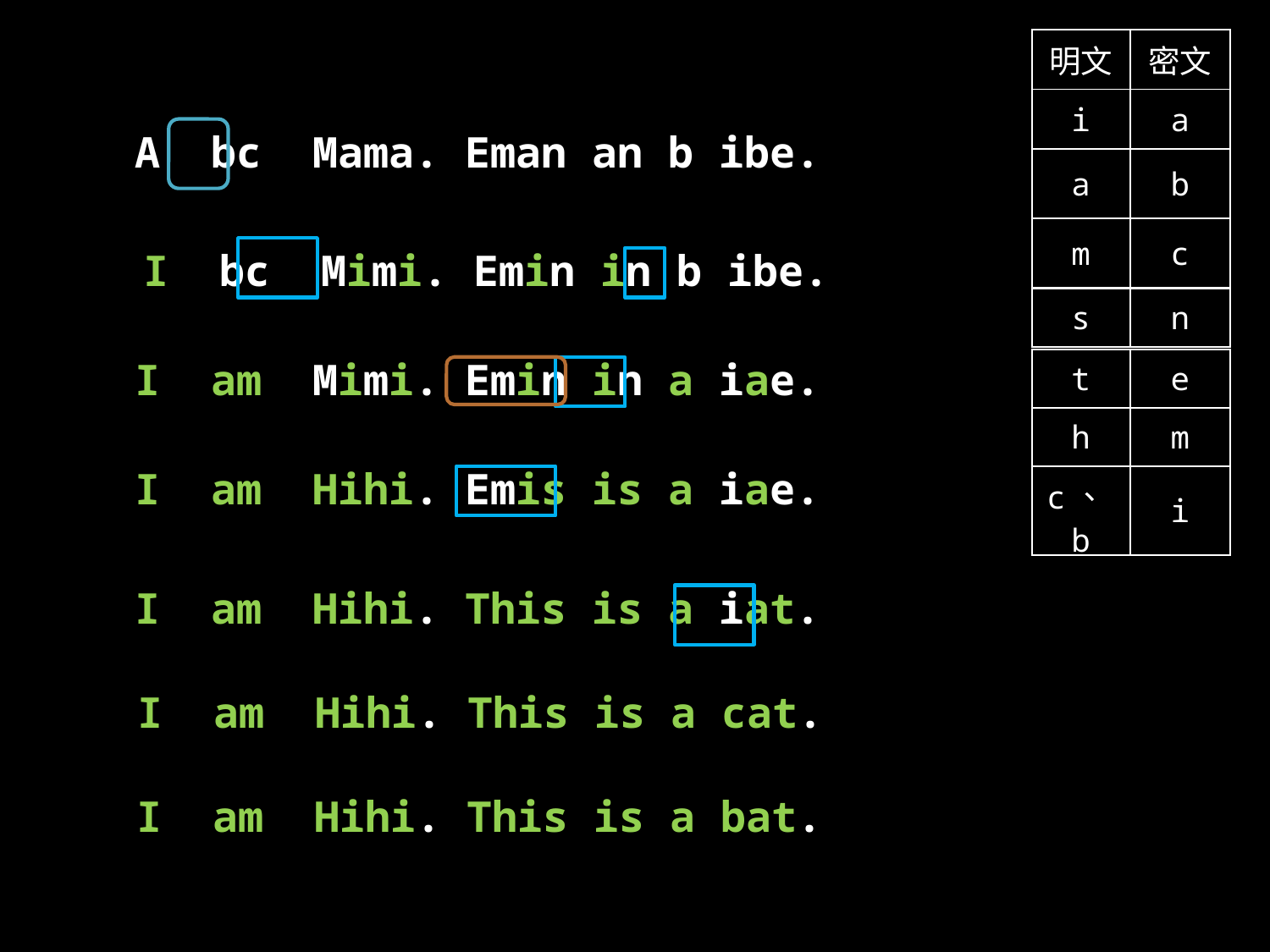

| 明文 | 密文 |
| --- | --- |
| i | a |
| --- | --- |

A  bc  Mama. Eman an b ibe.
| a | b |
| --- | --- |
| m | c |

I  bc  Mimi. Emin in b ibe.

| s | n |
| --- | --- |
I  am  Mimi. Emin in a iae.
| t | e |
| --- | --- |
| h | m |

I  am  Hihi. Emis is a iae.

| c、b | i |
| --- | --- |
I  am  Hihi. This is a iat.

I  am  Hihi. This is a cat.
I  am  Hihi. This is a bat.